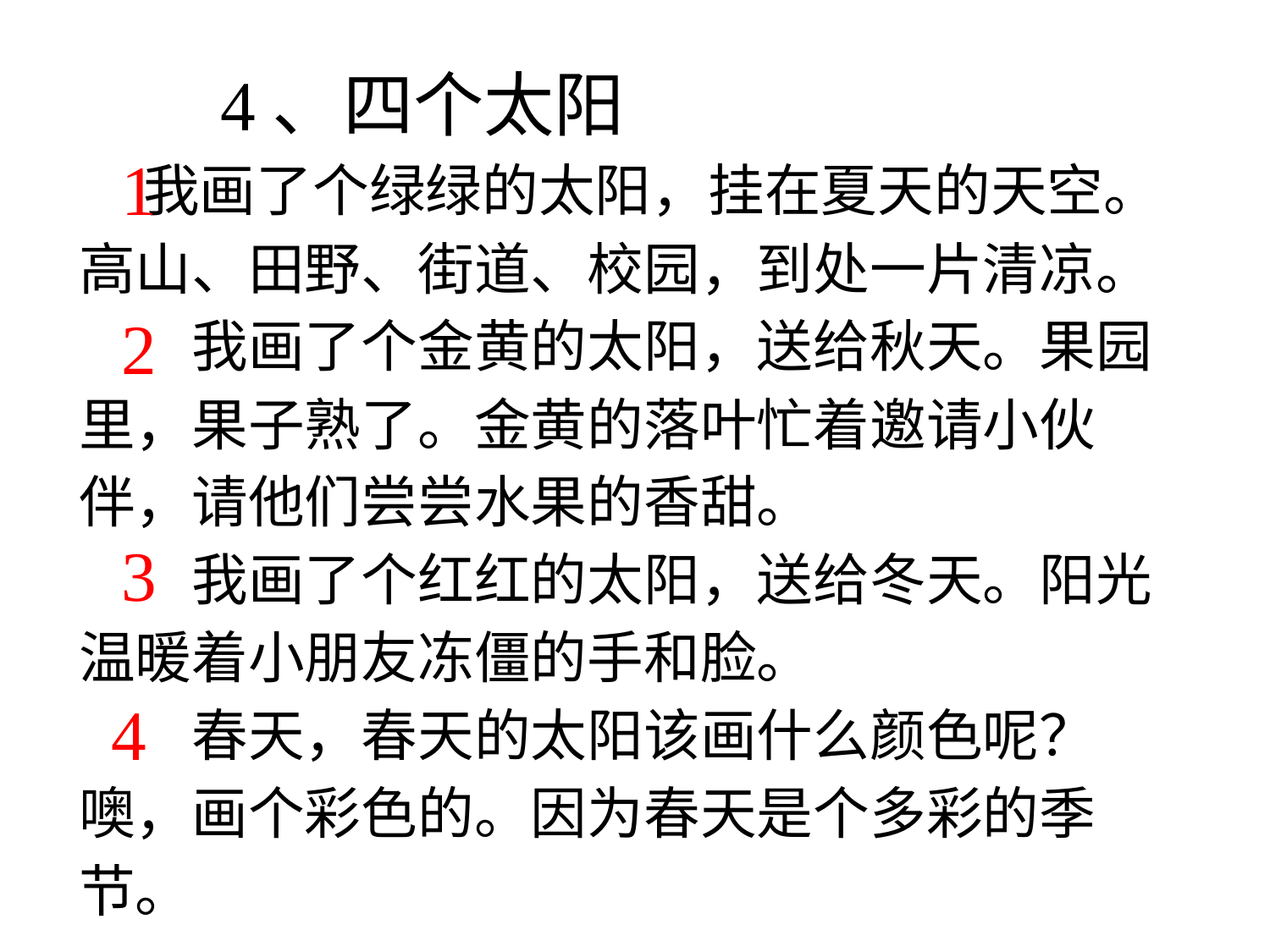

4、四个太阳
    我画了个绿绿的太阳，挂在夏天的天空。高山、田野、街道、校园，到处一片清凉。
　　我画了个金黄的太阳，送给秋天。果园里，果子熟了。金黄的落叶忙着邀请小伙伴，请他们尝尝水果的香甜。
　　我画了个红红的太阳，送给冬天。阳光温暖着小朋友冻僵的手和脸。
　　春天，春天的太阳该画什么颜色呢？噢，画个彩色的。因为春天是个多彩的季节。
1
2
3
4